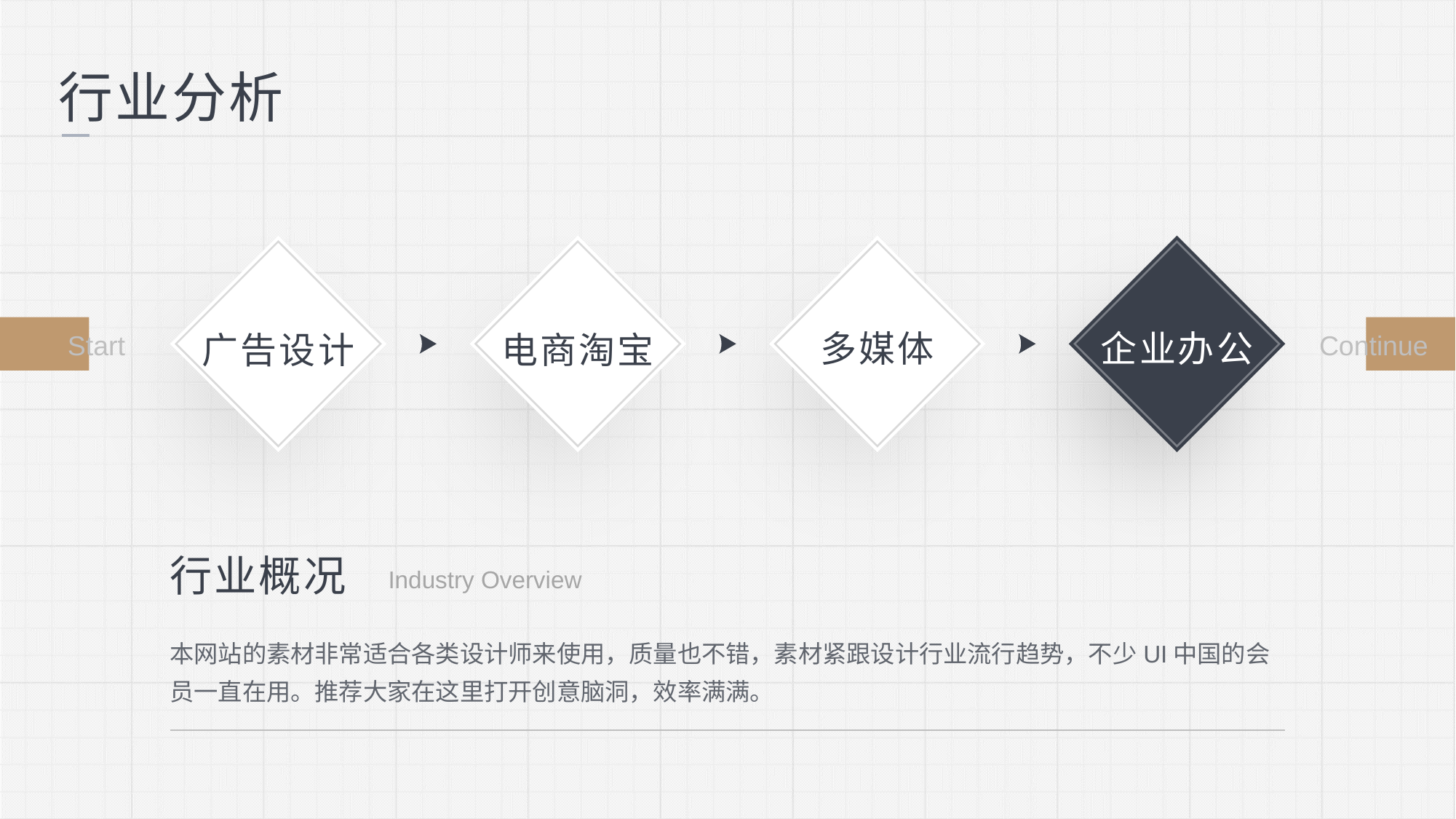

行业分析

多媒体
企业办公
广告设计
电商淘宝

Start
Continue

行业概况
Industry Overview
本网站的素材非常适合各类设计师来使用，质量也不错，素材紧跟设计行业流行趋势，不少UI中国的会员一直在用。推荐大家在这里打开创意脑洞，效率满满。